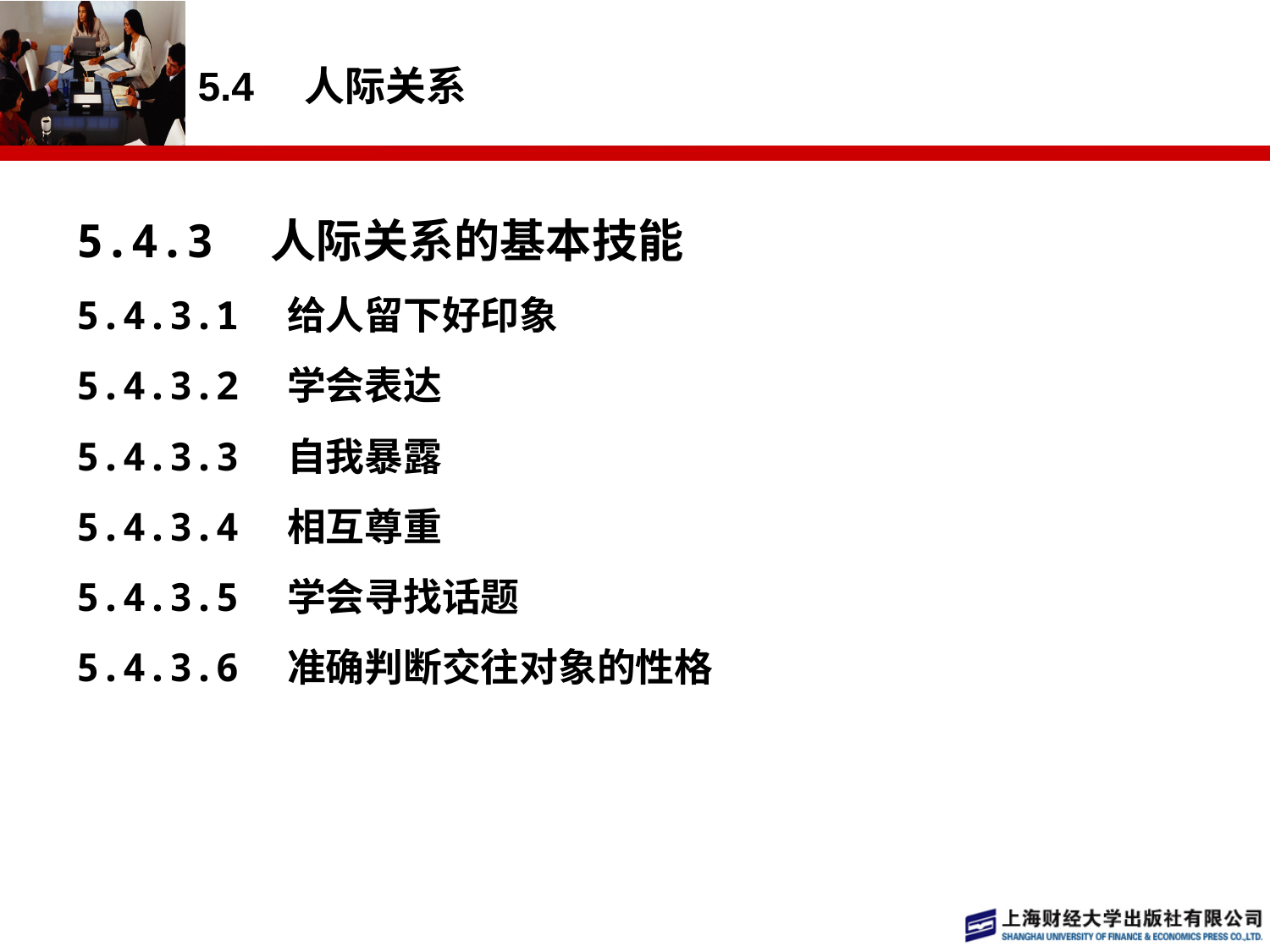

# 5.4　人际关系
5.4.3　人际关系的基本技能
5.4.3.1　给人留下好印象
5.4.3.2　学会表达
5.4.3.3　自我暴露
5.4.3.4　相互尊重
5.4.3.5　学会寻找话题
5.4.3.6　准确判断交往对象的性格